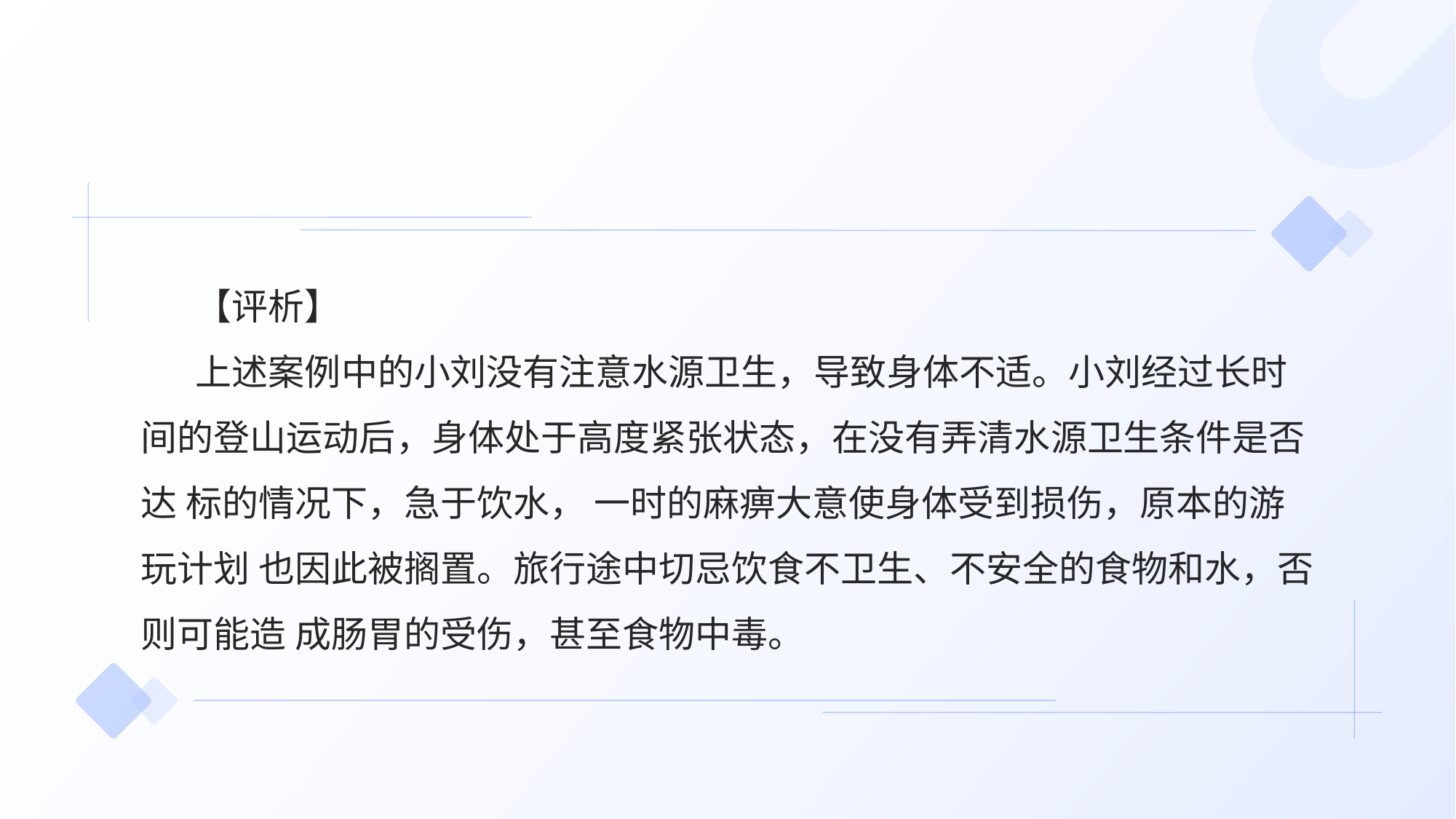

【评析】
上述案例中的小刘没有注意水源卫生，导致身体不适。小刘经过长时 间的登山运动后，身体处于高度紧张状态，在没有弄清水源卫生条件是否达 标的情况下，急于饮水， 一时的麻痹大意使身体受到损伤，原本的游玩计划 也因此被搁置。旅行途中切忌饮食不卫生、不安全的食物和水，否则可能造 成肠胃的受伤，甚至食物中毒。